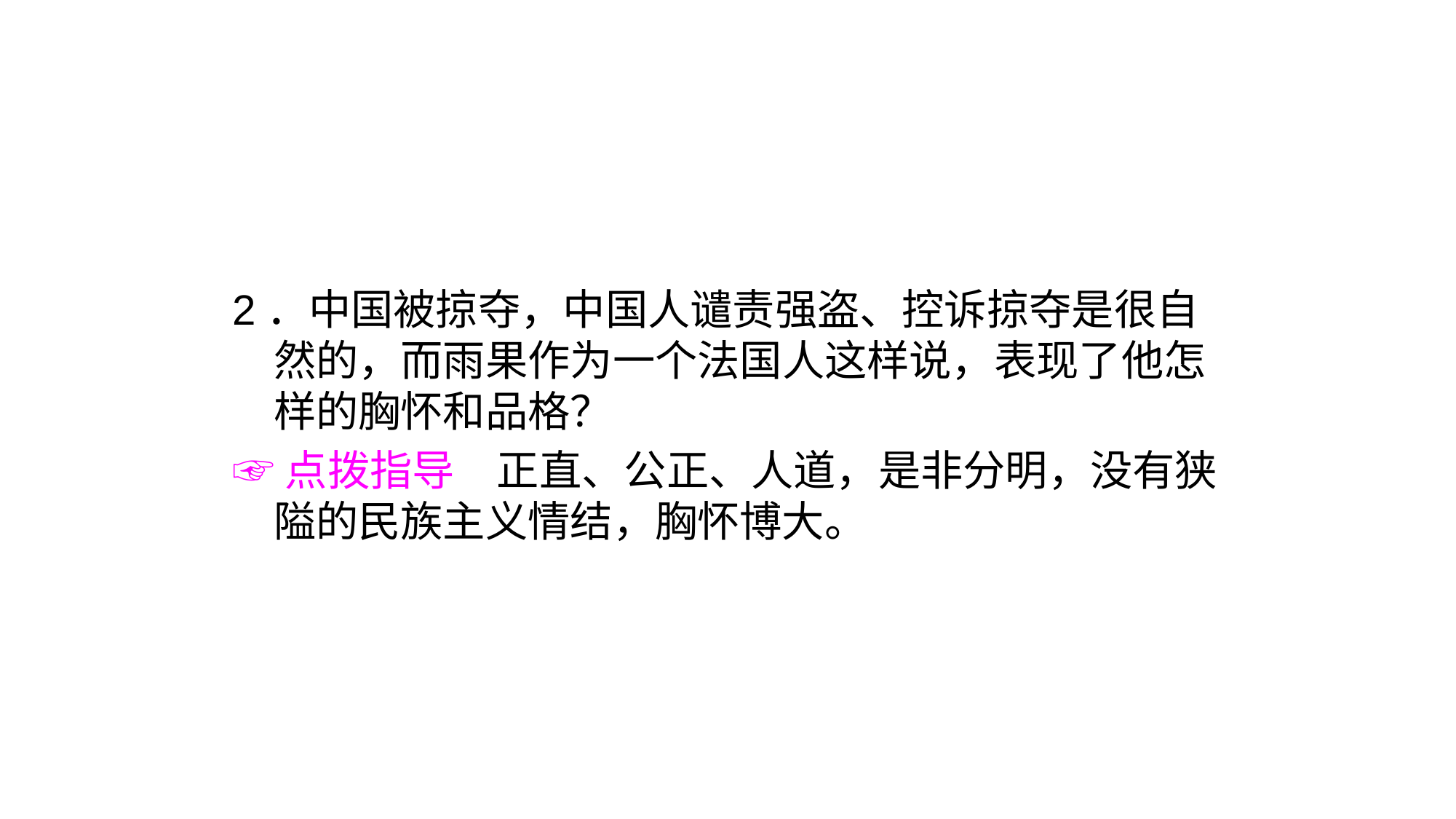

2．中国被掠夺，中国人谴责强盗、控诉掠夺是很自然的，而雨果作为一个法国人这样说，表现了他怎样的胸怀和品格？
☞点拨指导　正直、公正、人道，是非分明，没有狭隘的民族主义情结，胸怀博大。